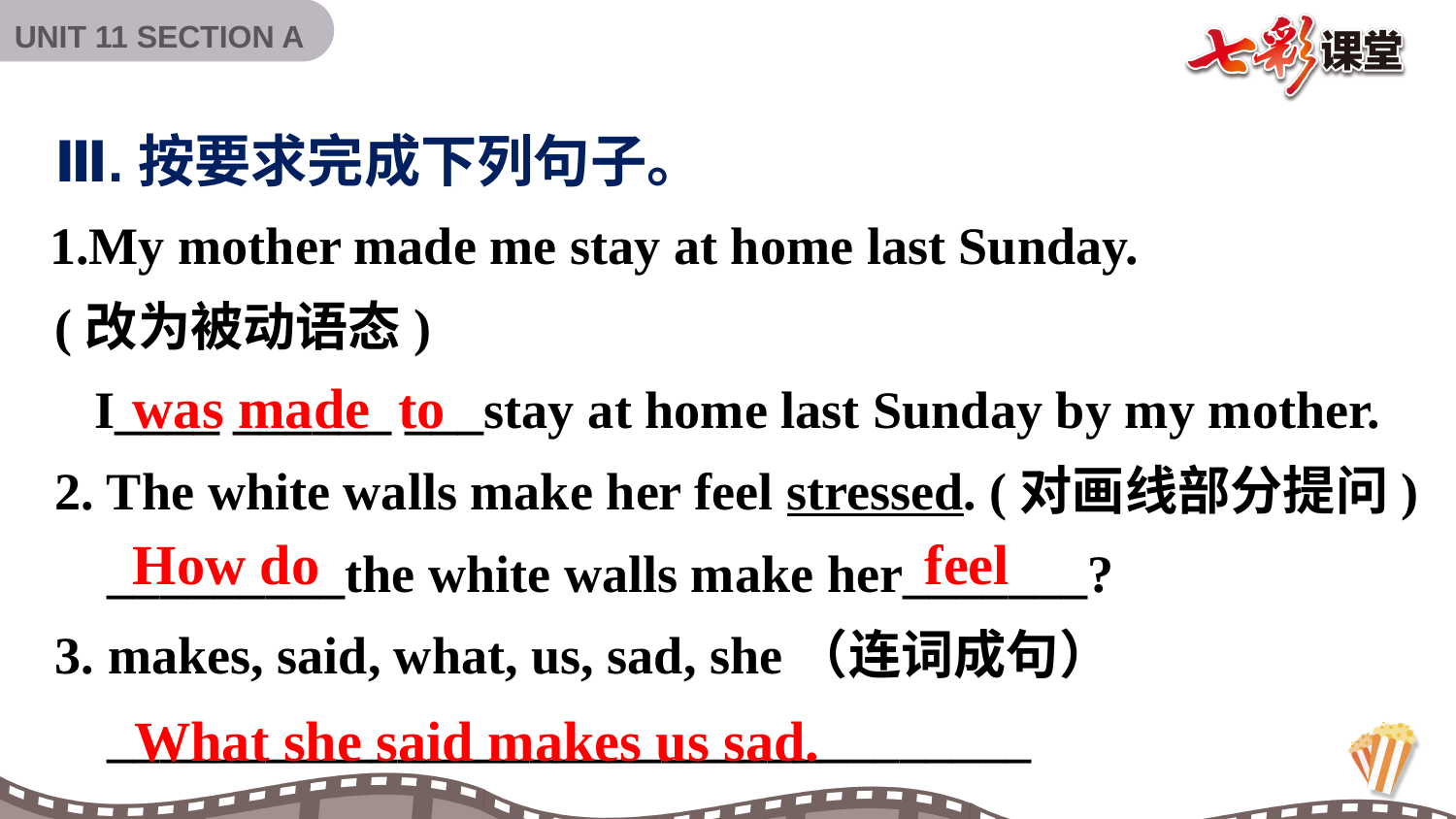

Ⅲ.按要求完成下列句子。
My mother made me stay at home last Sunday.
(改为被动语态)
   I____ ______ ___stay at home last Sunday by my mother.
2. The white walls make her feel stressed. (对画线部分提问)
    _________the white walls make her_______?
3. makes, said, what, us, sad, she（连词成句）
    ___________________________________
was made  to
How do                                           feel
What she said makes us sad.